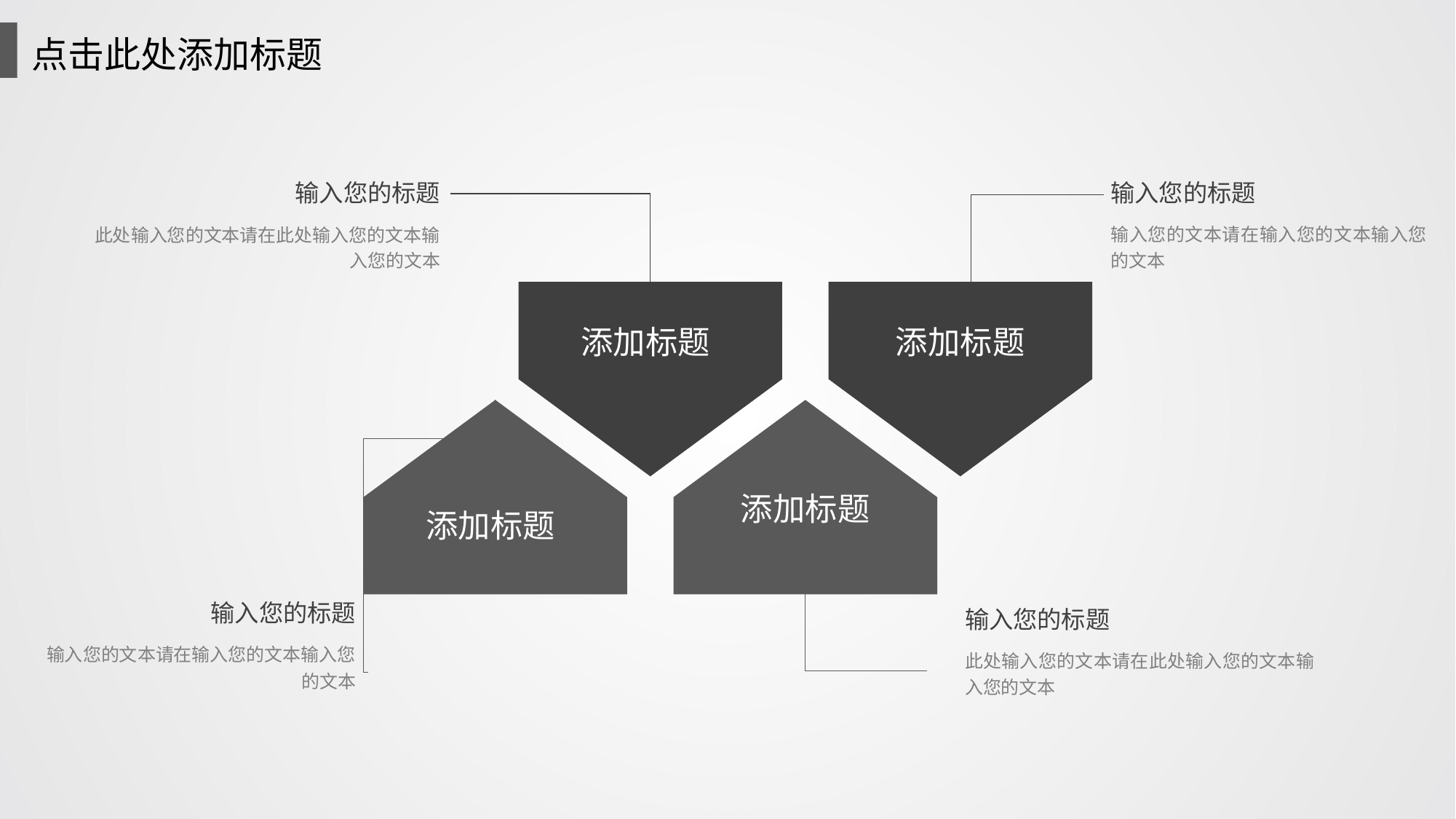

点击此处添加标题
输入您的标题
输入您的文本请在输入您的文本输入您的文本
输入您的标题
此处输入您的文本请在此处输入您的文本输入您的文本

添加标题

添加标题

添加标题

添加标题
输入您的标题
输入您的文本请在输入您的文本输入您的文本
输入您的标题
此处输入您的文本请在此处输入您的文本输入您的文本